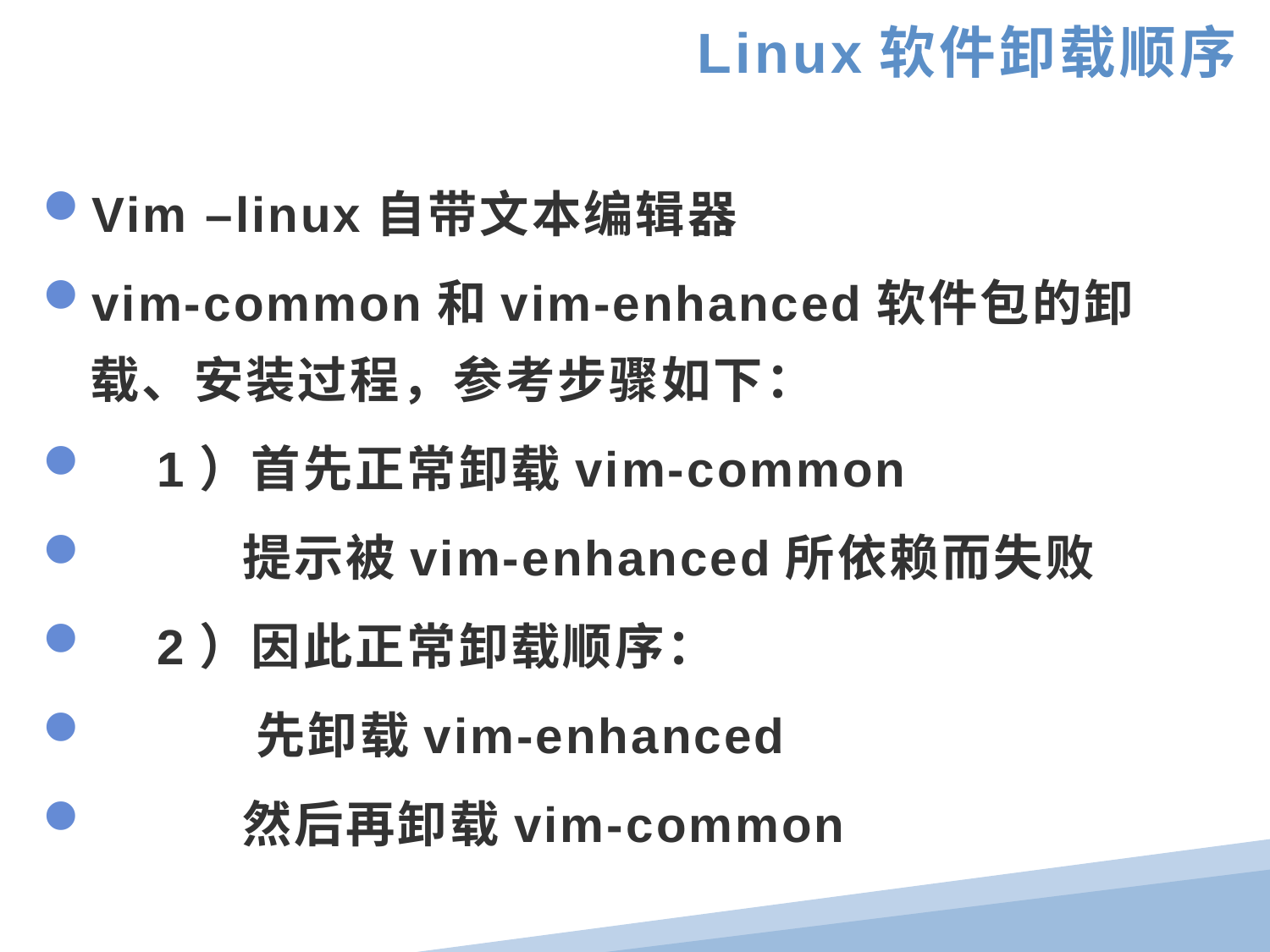

Linux软件卸载顺序
Vim –linux自带文本编辑器
vim-common和vim-enhanced软件包的卸载、安装过程，参考步骤如下：
    1）首先正常卸载vim-common
          提示被vim-enhanced所依赖而失败
    2）因此正常卸载顺序：
           先卸载vim-enhanced
          然后再卸载vim-common